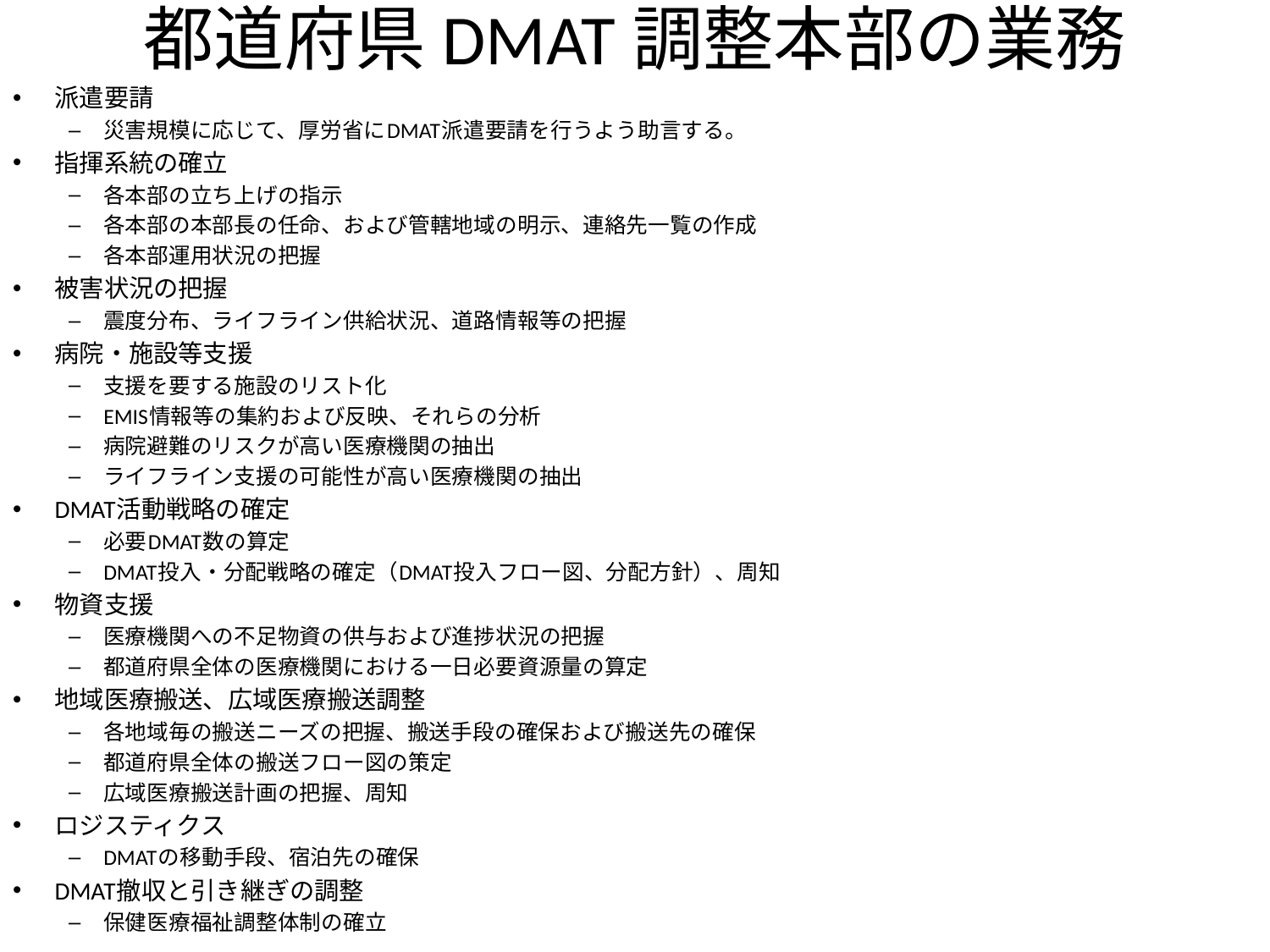

# 都道府県DMAT調整本部の業務
派遣要請
災害規模に応じて、厚労省にDMAT派遣要請を行うよう助言する。
指揮系統の確立
各本部の立ち上げの指示
各本部の本部長の任命、および管轄地域の明示、連絡先一覧の作成
各本部運用状況の把握
被害状況の把握
震度分布、ライフライン供給状況、道路情報等の把握
病院・施設等支援
支援を要する施設のリスト化
EMIS情報等の集約および反映、それらの分析
病院避難のリスクが高い医療機関の抽出
ライフライン支援の可能性が高い医療機関の抽出
DMAT活動戦略の確定
必要DMAT数の算定
DMAT投入・分配戦略の確定（DMAT投入フロー図、分配方針）、周知
物資支援
医療機関への不足物資の供与および進捗状況の把握
都道府県全体の医療機関における一日必要資源量の算定
地域医療搬送、広域医療搬送調整
各地域毎の搬送ニーズの把握、搬送手段の確保および搬送先の確保
都道府県全体の搬送フロー図の策定
広域医療搬送計画の把握、周知
ロジスティクス
DMATの移動手段、宿泊先の確保
DMAT撤収と引き継ぎの調整
保健医療福祉調整体制の確立